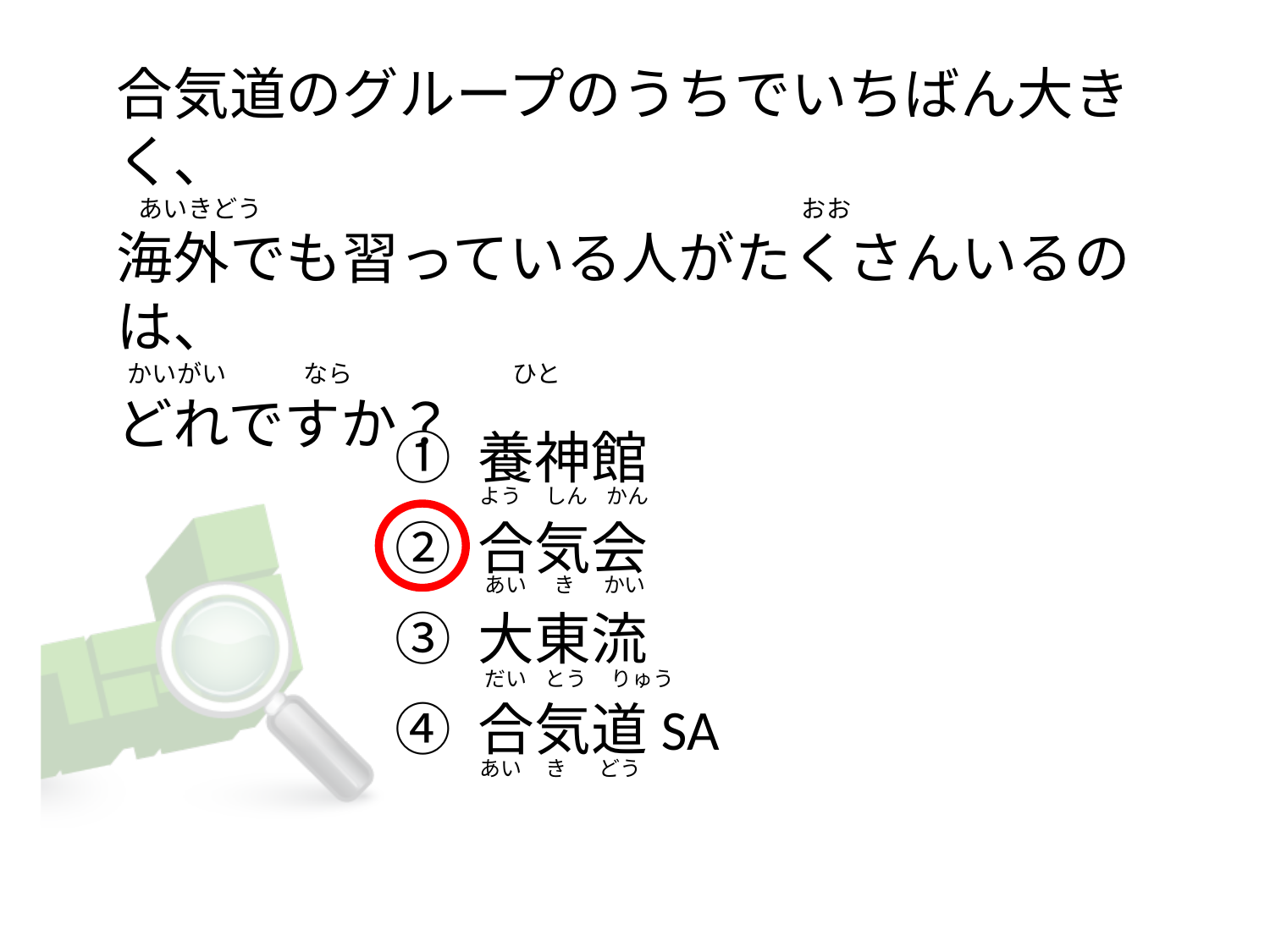

# 合気道のグループのうちでいちばん大きく、     あいきどう                                                                                                  おお 海外でも習っている人がたくさんいるのは、   かいがい              なら                             ひと どれですか？
① 養神館
② 合気会
③ 大東流
④ 合気道SA
よう     しん    かん

 あい      き      かい
 だい    とう     りゅう
あい     き       どう